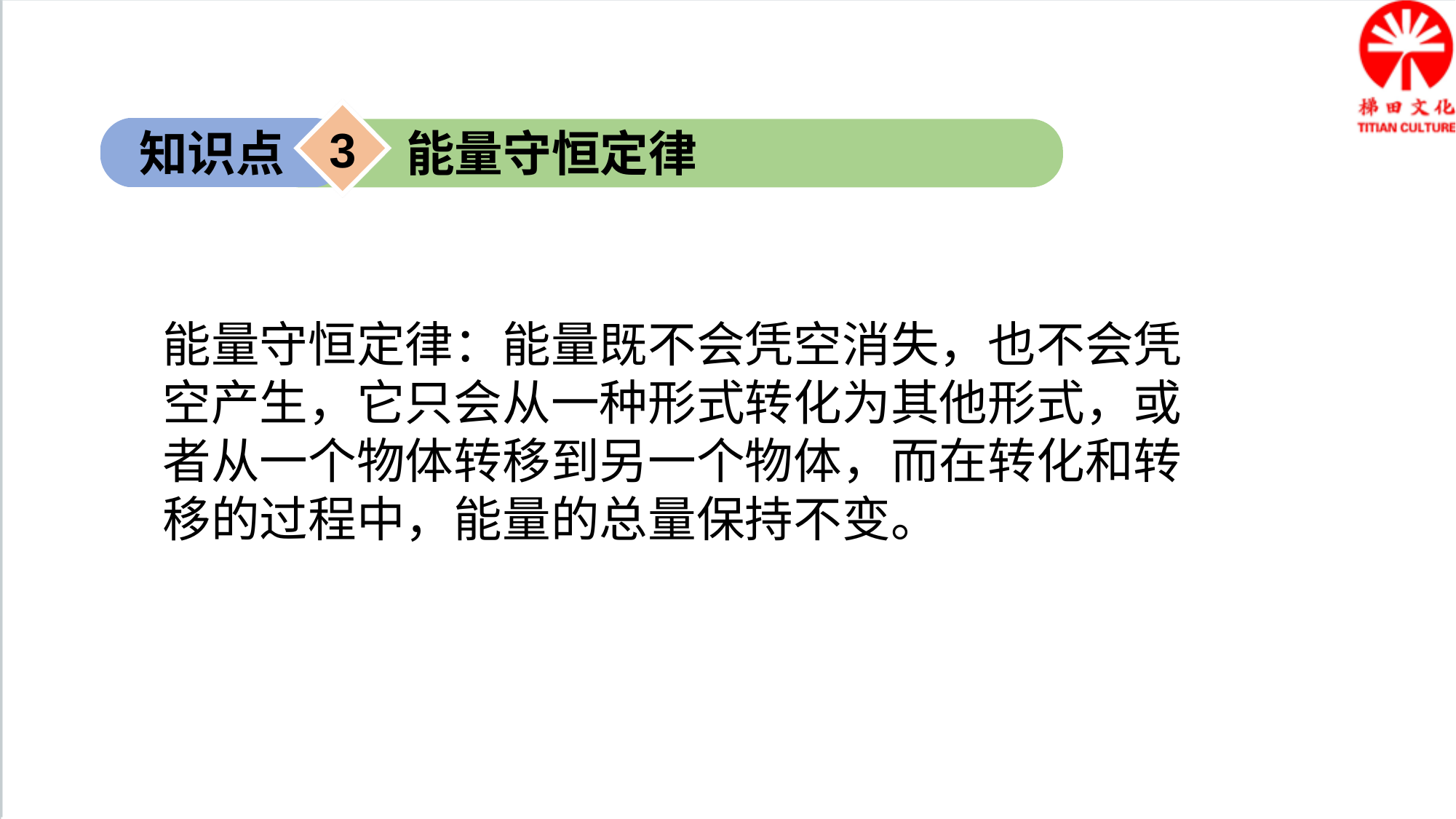

3
知识点
能量守恒定律

能量守恒定律：能量既不会凭空消失，也不会凭空产生，它只会从一种形式转化为其他形式，或者从一个物体转移到另一个物体，而在转化和转移的过程中，能量的总量保持不变。